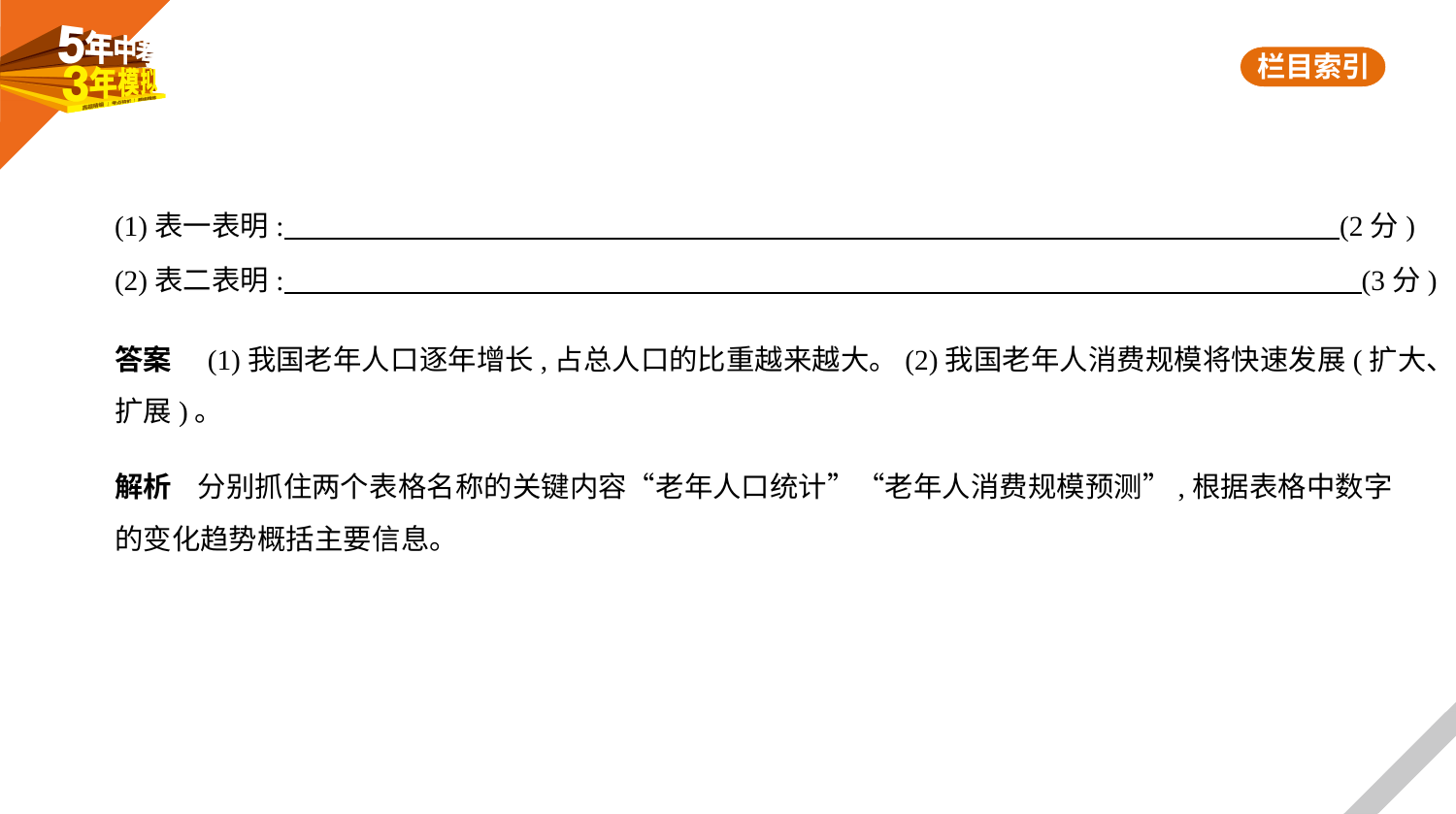

(1)表一表明:                                                                                                                                                 (2分)
(2)表二表明:                                                                                                                                                    (3分)
答案　(1)我国老年人口逐年增长,占总人口的比重越来越大。(2)我国老年人消费规模将快速发展(扩大、
扩展)。
解析    分别抓住两个表格名称的关键内容“老年人口统计”“老年人消费规模预测”,根据表格中数字
的变化趋势概括主要信息。